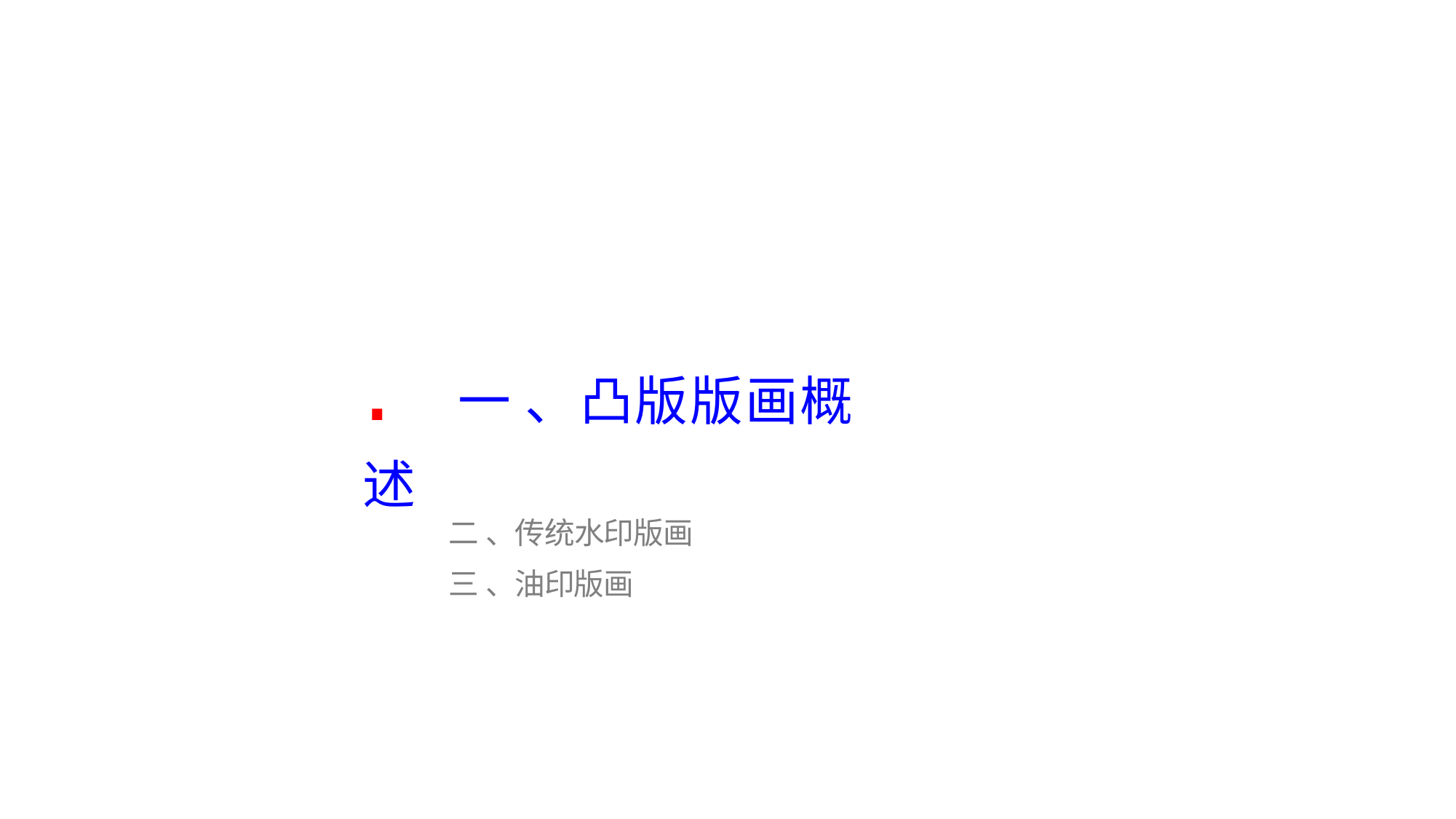

. 一 、凸版版画概述
二 、传统水印版画
三 、油印版画